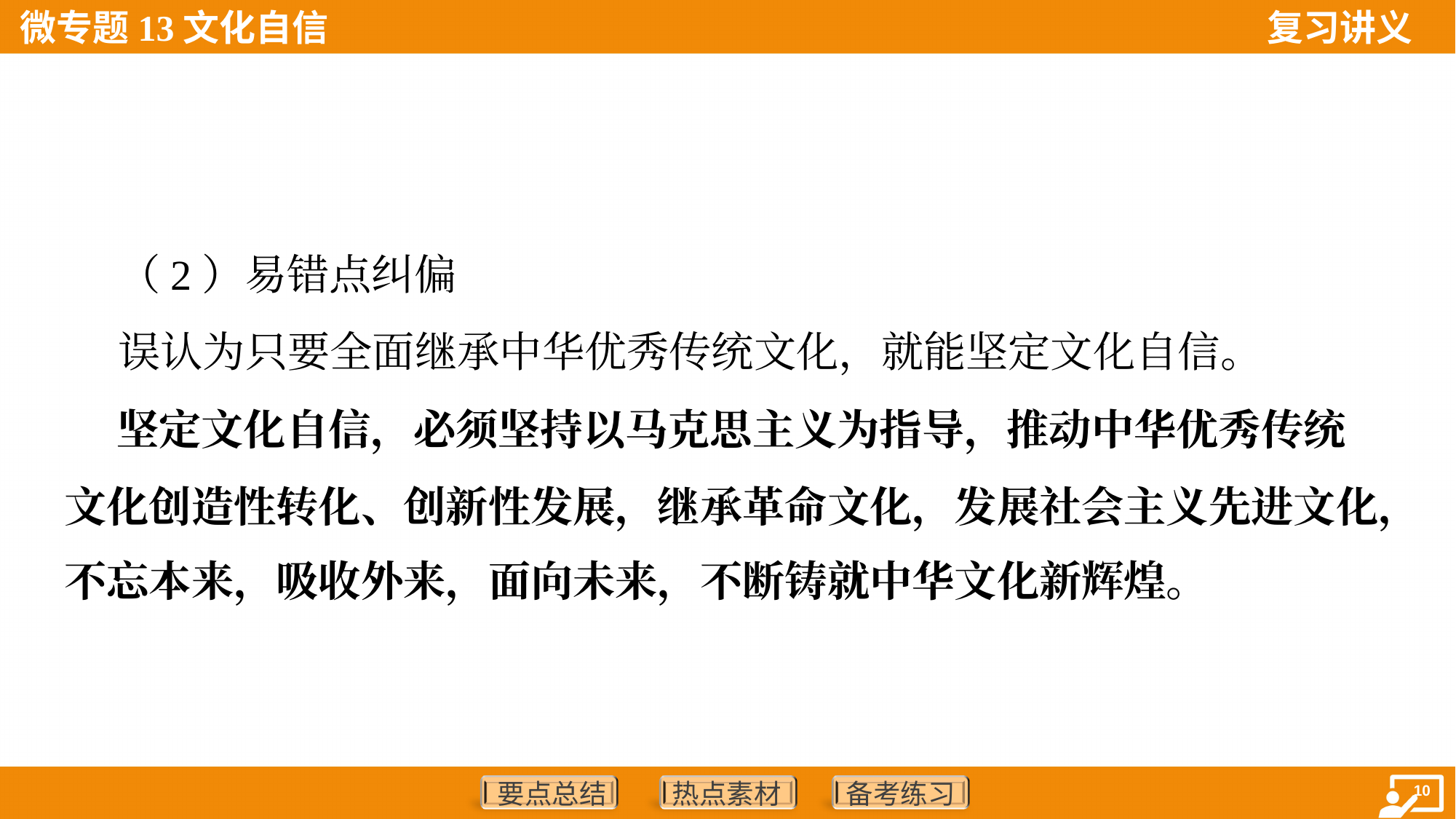

（2）易错点纠偏
    误认为只要全面继承中华优秀传统文化，就能坚定文化自信。
    坚定文化自信，必须坚持以马克思主义为指导，推动中华优秀传统
文化创造性转化、创新性发展，继承革命文化，发展社会主义先进文化，
不忘本来，吸收外来，面向未来，不断铸就中华文化新辉煌。